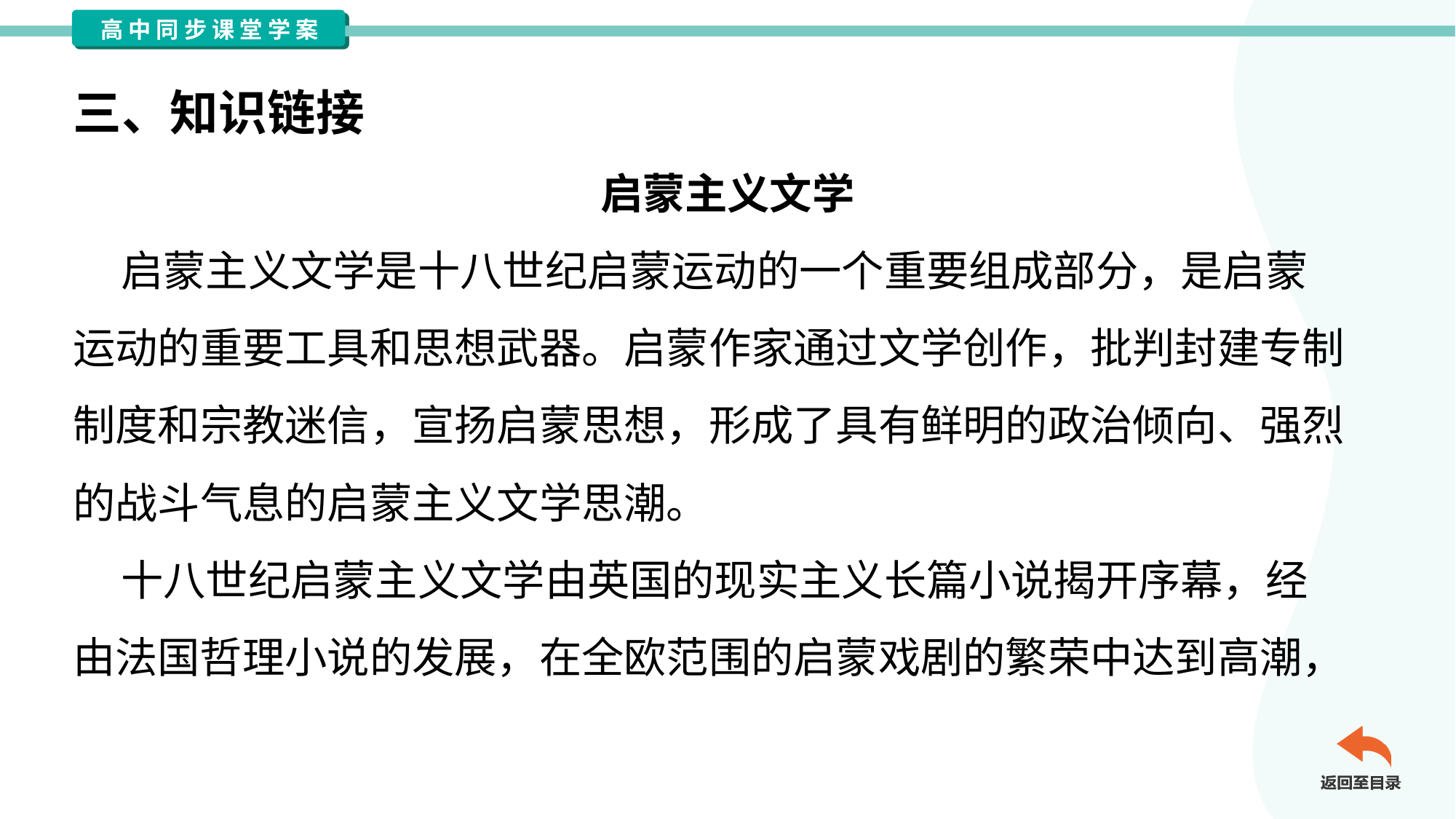

三、知识链接
启蒙主义文学
    启蒙主义文学是十八世纪启蒙运动的一个重要组成部分，是启蒙
运动的重要工具和思想武器。启蒙作家通过文学创作，批判封建专制
制度和宗教迷信，宣扬启蒙思想，形成了具有鲜明的政治倾向、强烈
的战斗气息的启蒙主义文学思潮。
    十八世纪启蒙主义文学由英国的现实主义长篇小说揭开序幕，经
由法国哲理小说的发展，在全欧范围的启蒙戏剧的繁荣中达到高潮，